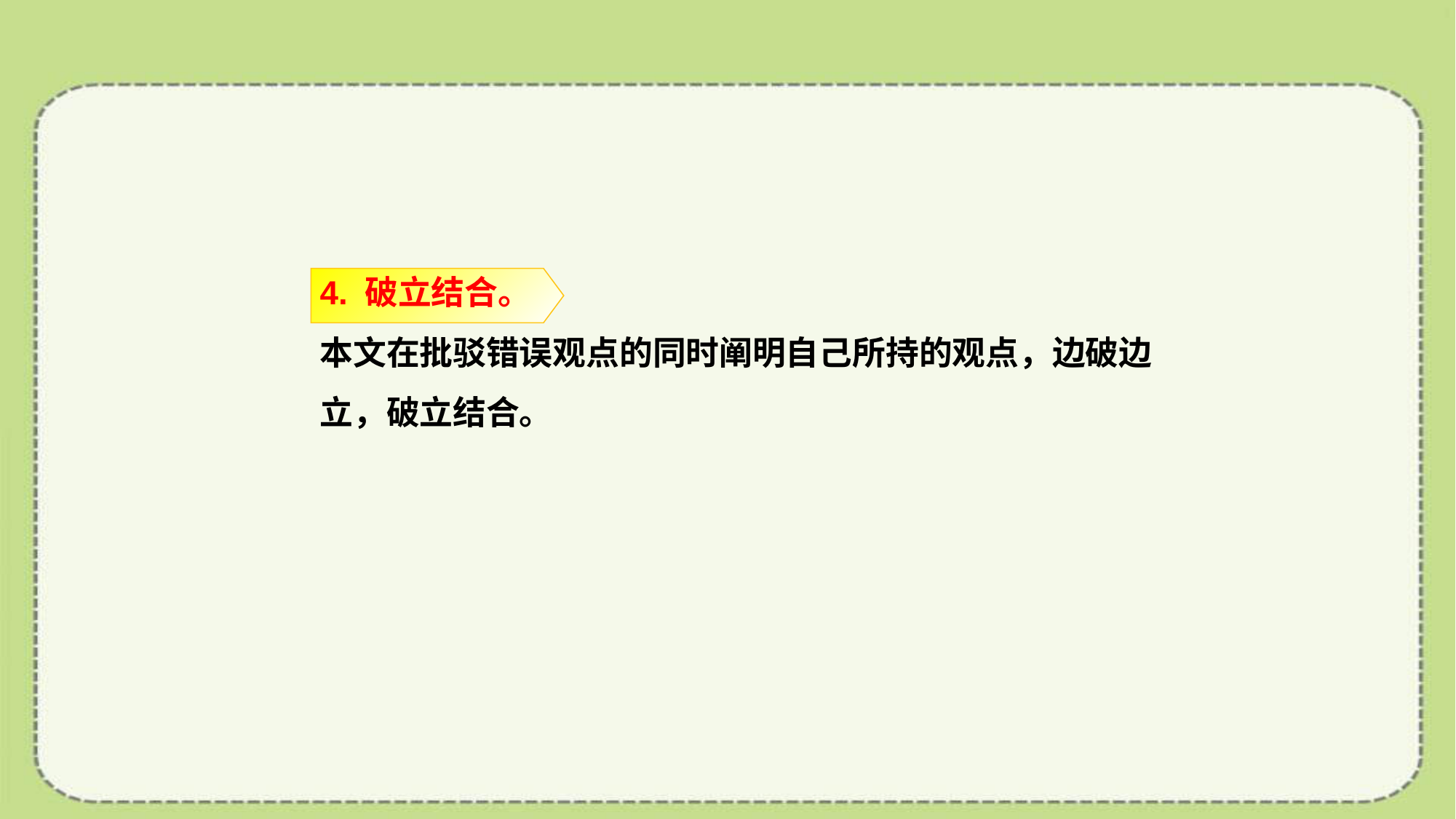

4. 破立结合。
本文在批驳错误观点的同时阐明自己所持的观点，边破边立，破立结合。